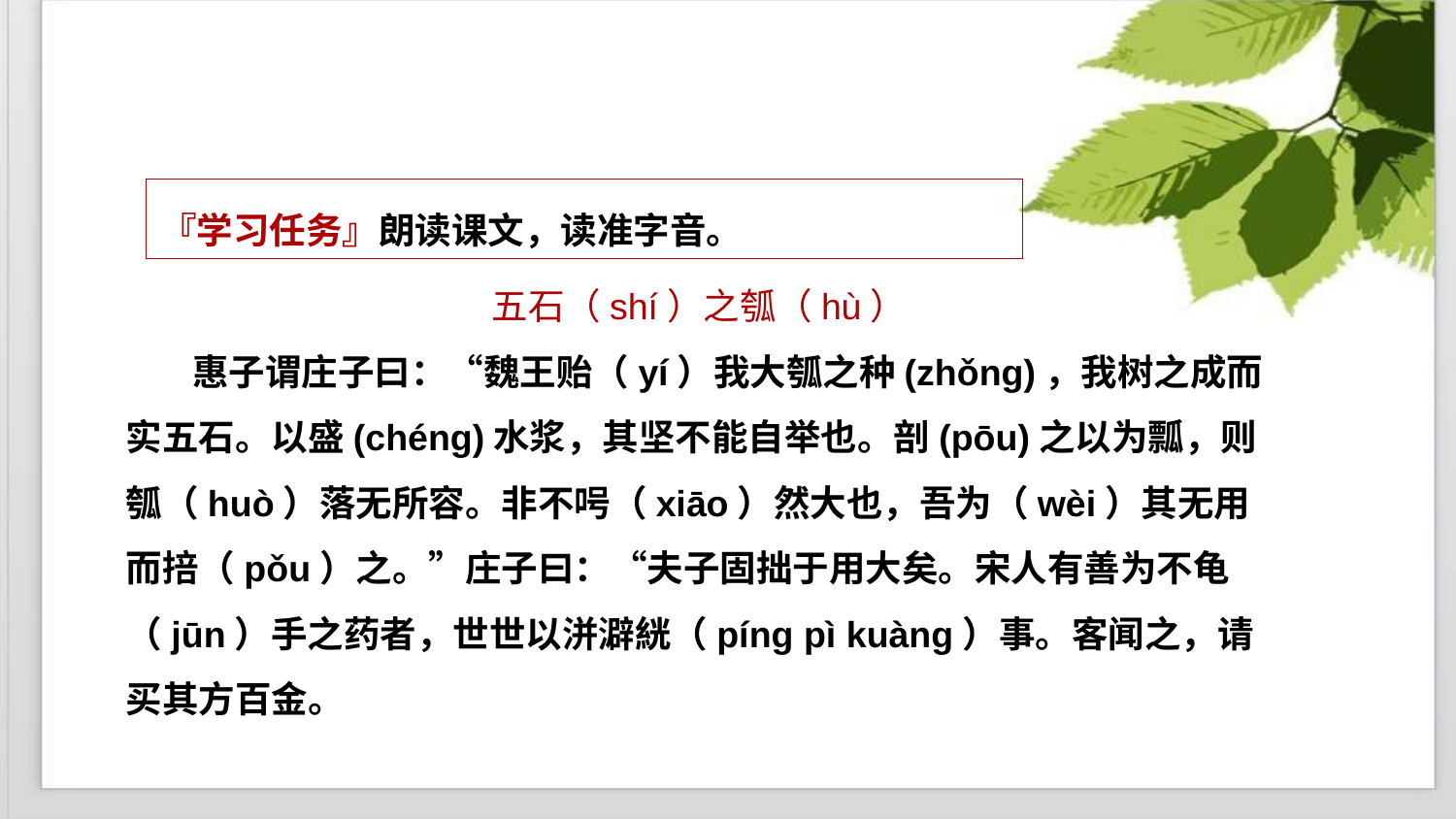

『学习任务』朗读课文，读准字音。
五石（shí）之瓠（hù）
       惠子谓庄子曰：“魏王贻（yí）我大瓠之种(zhǒng)，我树之成而实五石。以盛(chéng)水浆，其坚不能自举也。剖(pōu)之以为瓢，则瓠（huò）落无所容。非不呺（xiāo）然大也，吾为（wèi）其无用而掊（pǒu）之。”庄子曰：“夫子固拙于用大矣。宋人有善为不龟（jūn）手之药者，世世以洴澼絖（píng pì kuàng）事。客闻之，请买其方百金。